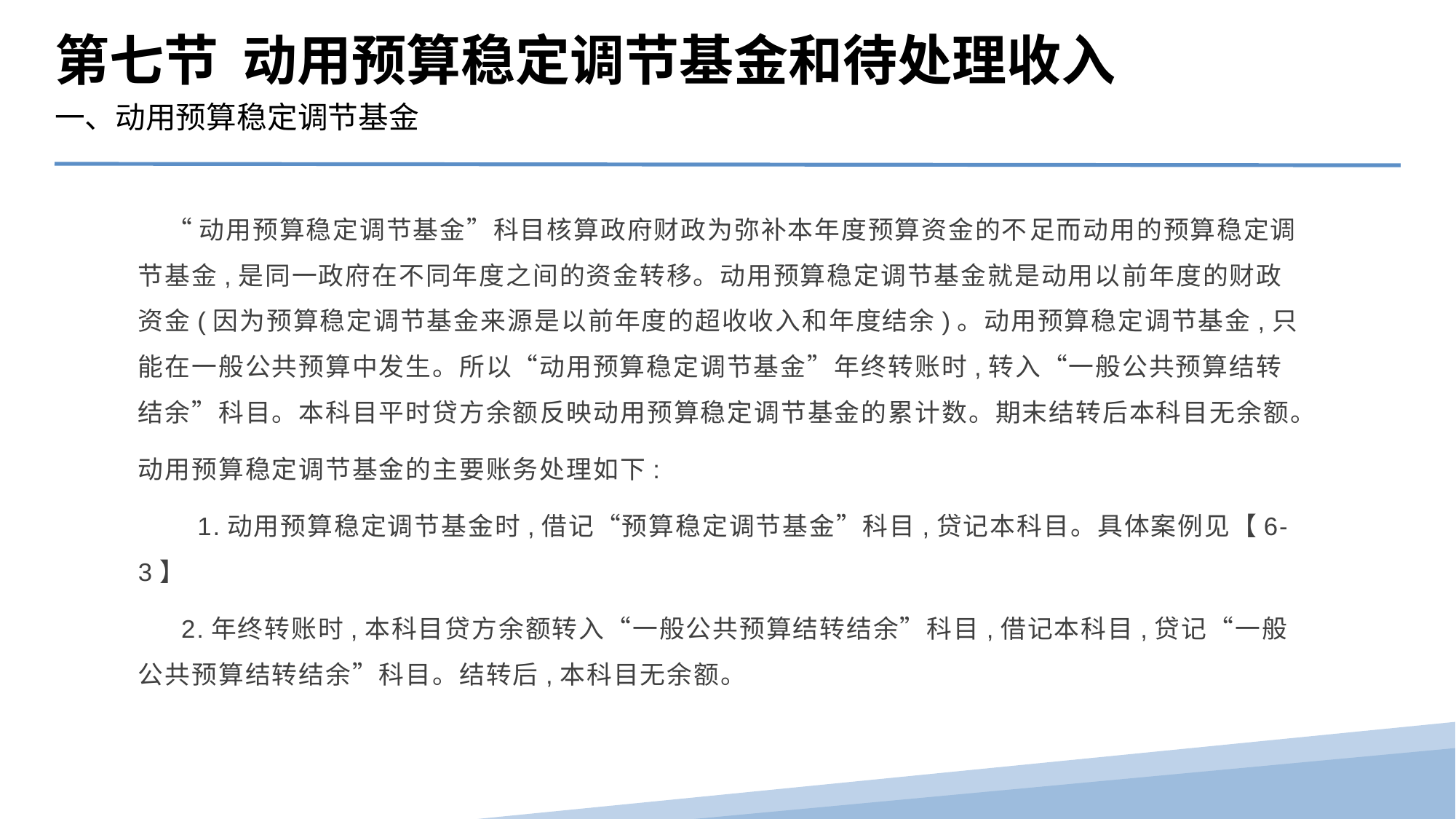

第七节  动用预算稳定调节基金和待处理收入
一、动用预算稳定调节基金
    “动用预算稳定调节基金”科目核算政府财政为弥补本年度预算资金的不足而动用的预算稳定调节基金,是同一政府在不同年度之间的资金转移。动用预算稳定调节基金就是动用以前年度的财政资金(因为预算稳定调节基金来源是以前年度的超收收入和年度结余)。动用预算稳定调节基金,只能在一般公共预算中发生。所以“动用预算稳定调节基金”年终转账时,转入“一般公共预算结转结余”科目。本科目平时贷方余额反映动用预算稳定调节基金的累计数。期末结转后本科目无余额。
动用预算稳定调节基金的主要账务处理如下:
　　1.动用预算稳定调节基金时,借记“预算稳定调节基金”科目,贷记本科目。具体案例见【6-3】
     2.年终转账时,本科目贷方余额转入“一般公共预算结转结余”科目,借记本科目,贷记“一般公共预算结转结余”科目。结转后,本科目无余额。